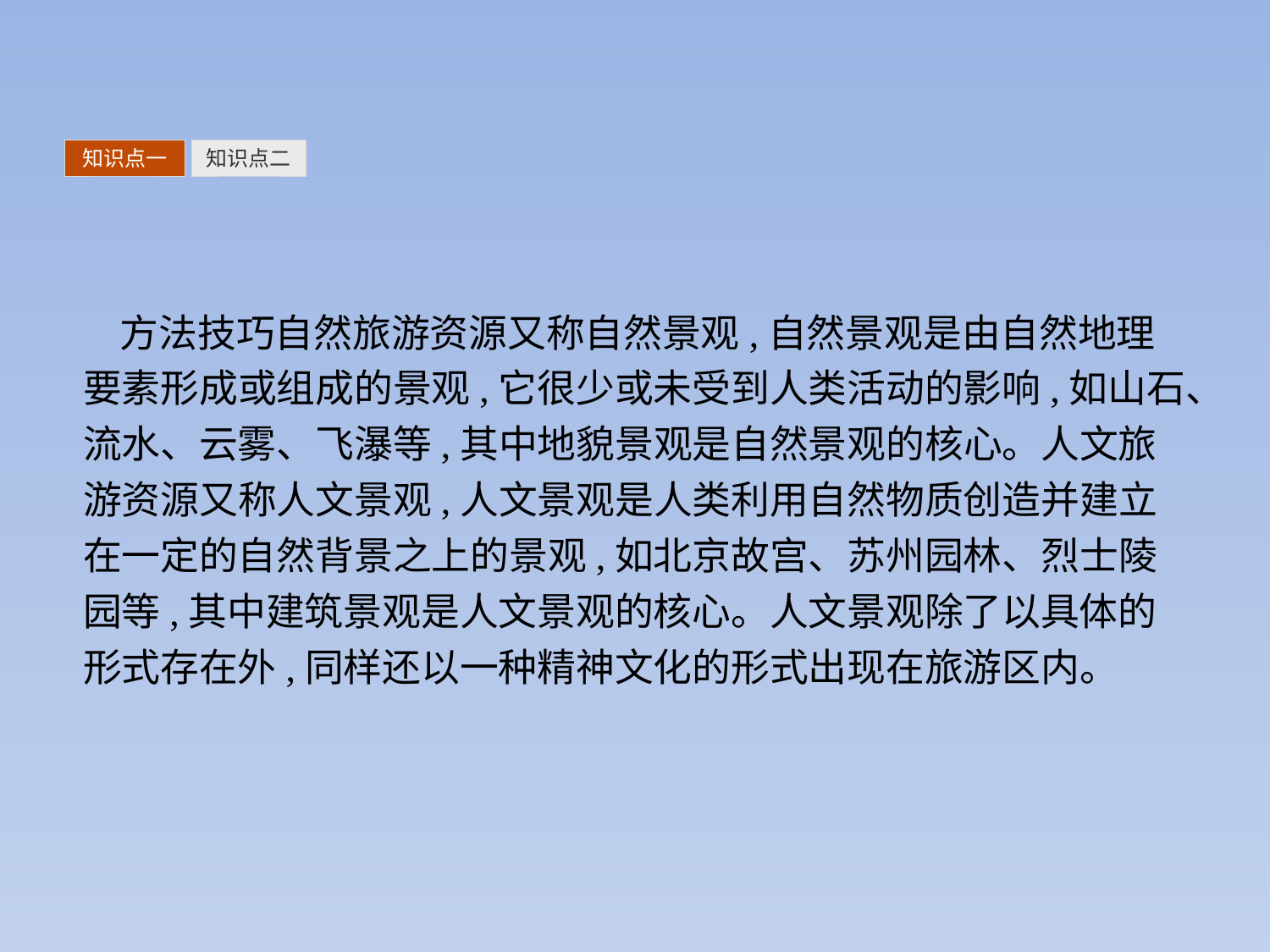

知识点一
知识点二
方法技巧自然旅游资源又称自然景观,自然景观是由自然地理要素形成或组成的景观,它很少或未受到人类活动的影响,如山石、流水、云雾、飞瀑等,其中地貌景观是自然景观的核心。人文旅游资源又称人文景观,人文景观是人类利用自然物质创造并建立在一定的自然背景之上的景观,如北京故宫、苏州园林、烈士陵园等,其中建筑景观是人文景观的核心。人文景观除了以具体的形式存在外,同样还以一种精神文化的形式出现在旅游区内。